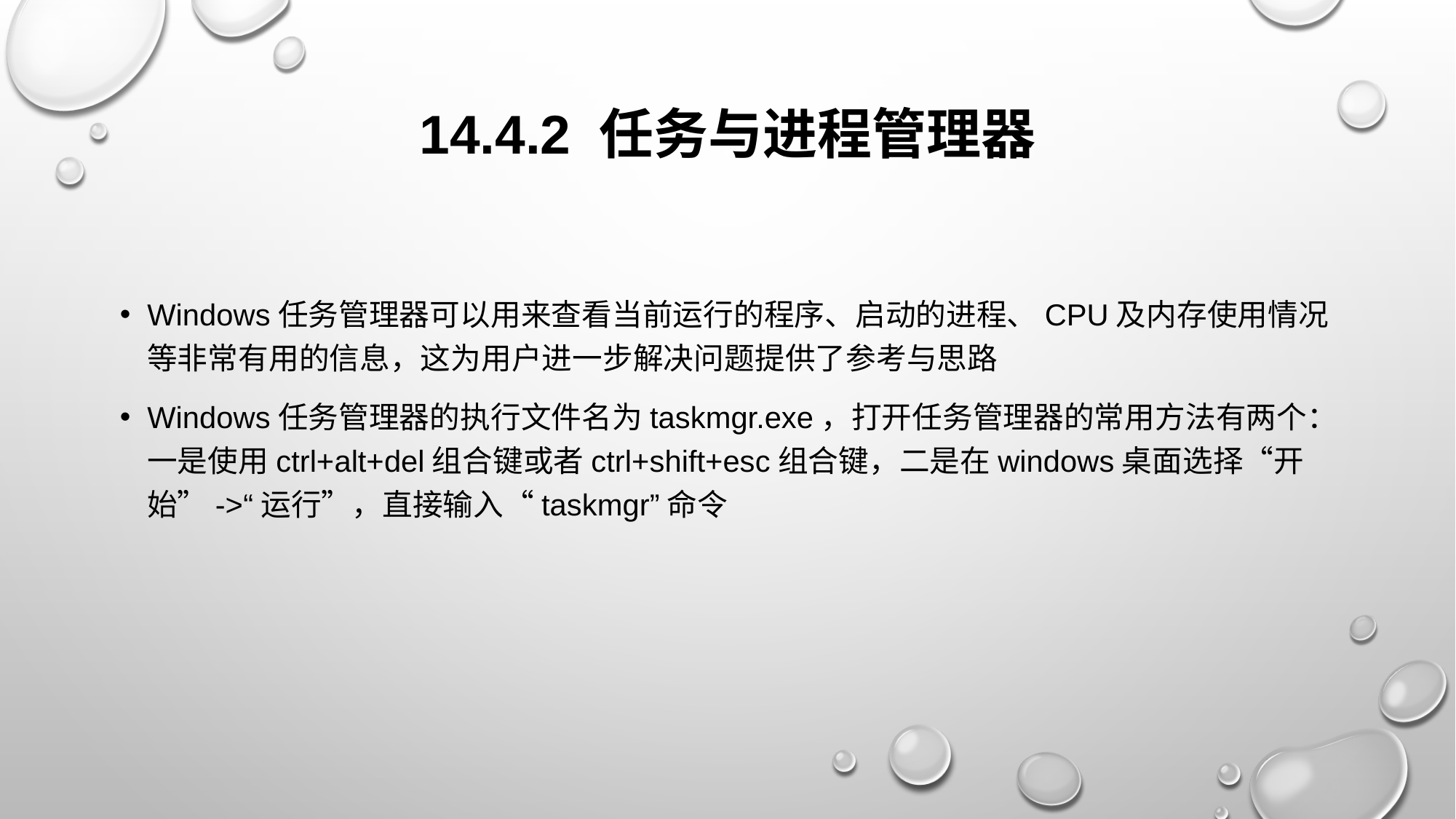

# 14.4.2 任务与进程管理器
Windows任务管理器可以用来查看当前运行的程序、启动的进程、CPU及内存使用情况等非常有用的信息，这为用户进一步解决问题提供了参考与思路
Windows任务管理器的执行文件名为taskmgr.exe，打开任务管理器的常用方法有两个：一是使用ctrl+alt+del组合键或者ctrl+shift+esc组合键，二是在windows桌面选择“开始”->“运行”，直接输入“taskmgr”命令